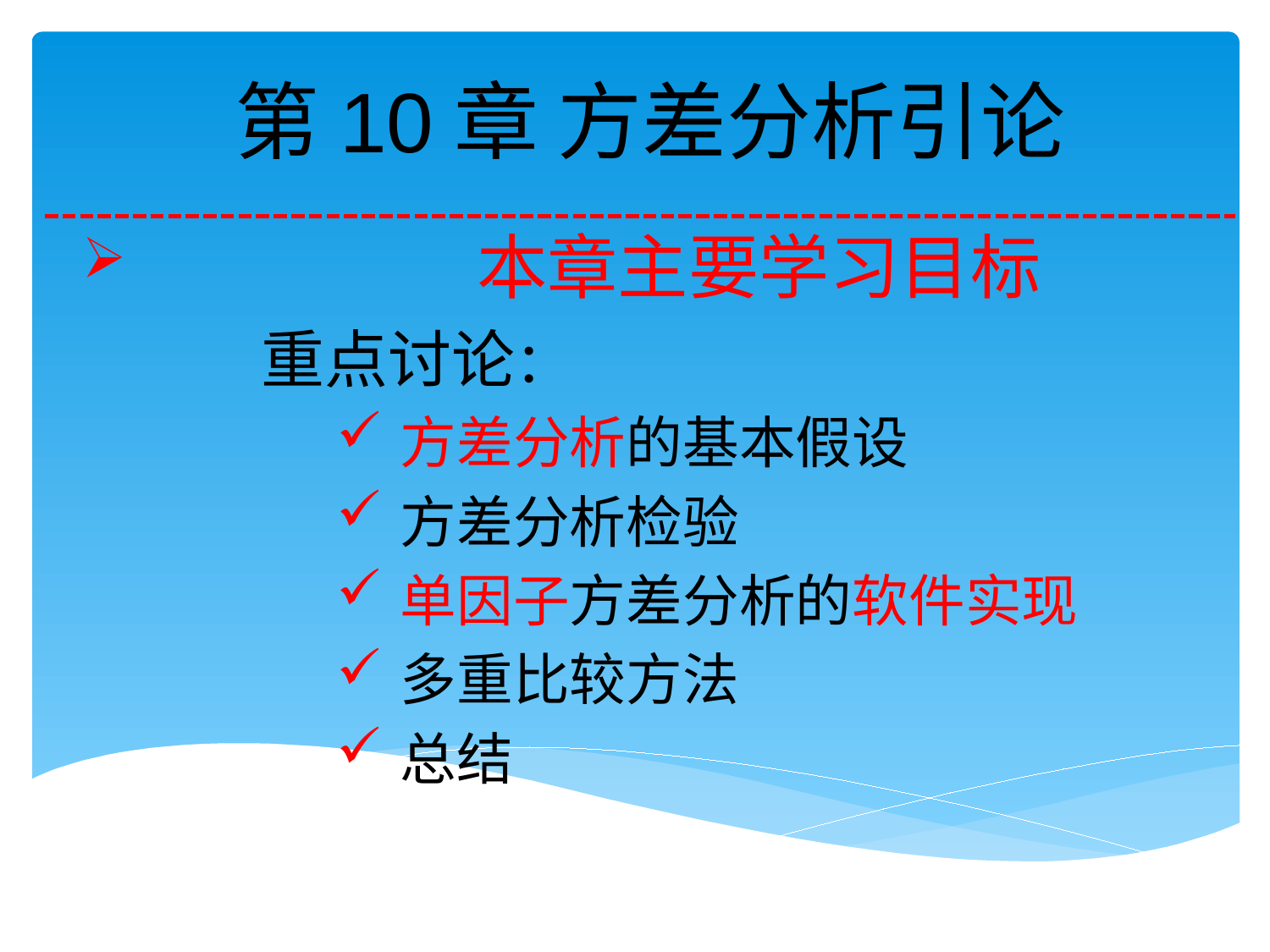

# 第10章 方差分析引论
                         本章主要学习目标
             重点讨论：
方差分析的基本假设
方差分析检验
单因子方差分析的软件实现
多重比较方法
总结